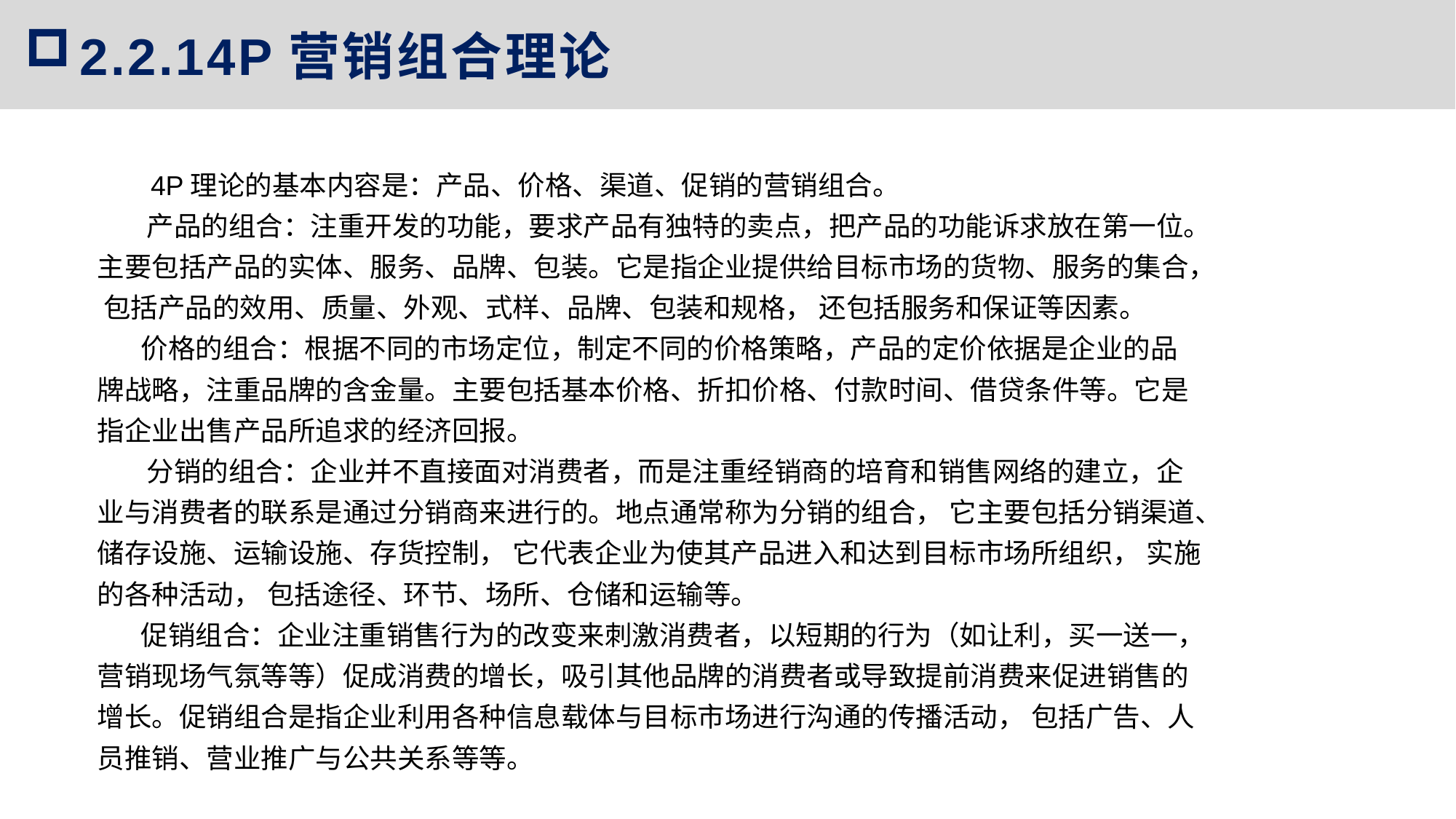

2.2.14P营销组合理论

       4P理论的基本内容是：产品、价格、渠道、促销的营销组合。
       产品的组合：注重开发的功能，要求产品有独特的卖点，把产品的功能诉求放在第一位。主要包括产品的实体、服务、品牌、包装。它是指企业提供给目标市场的货物、服务的集合， 包括产品的效用、质量、外观、式样、品牌、包装和规格， 还包括服务和保证等因素。
      价格的组合：根据不同的市场定位，制定不同的价格策略，产品的定价依据是企业的品牌战略，注重品牌的含金量。主要包括基本价格、折扣价格、付款时间、借贷条件等。它是指企业出售产品所追求的经济回报。
       分销的组合：企业并不直接面对消费者，而是注重经销商的培育和销售网络的建立，企业与消费者的联系是通过分销商来进行的。地点通常称为分销的组合， 它主要包括分销渠道、储存设施、运输设施、存货控制， 它代表企业为使其产品进入和达到目标市场所组织， 实施的各种活动， 包括途径、环节、场所、仓储和运输等。
      促销组合：企业注重销售行为的改变来刺激消费者，以短期的行为（如让利，买一送一，营销现场气氛等等）促成消费的增长，吸引其他品牌的消费者或导致提前消费来促进销售的增长。促销组合是指企业利用各种信息载体与目标市场进行沟通的传播活动， 包括广告、人员推销、营业推广与公共关系等等。